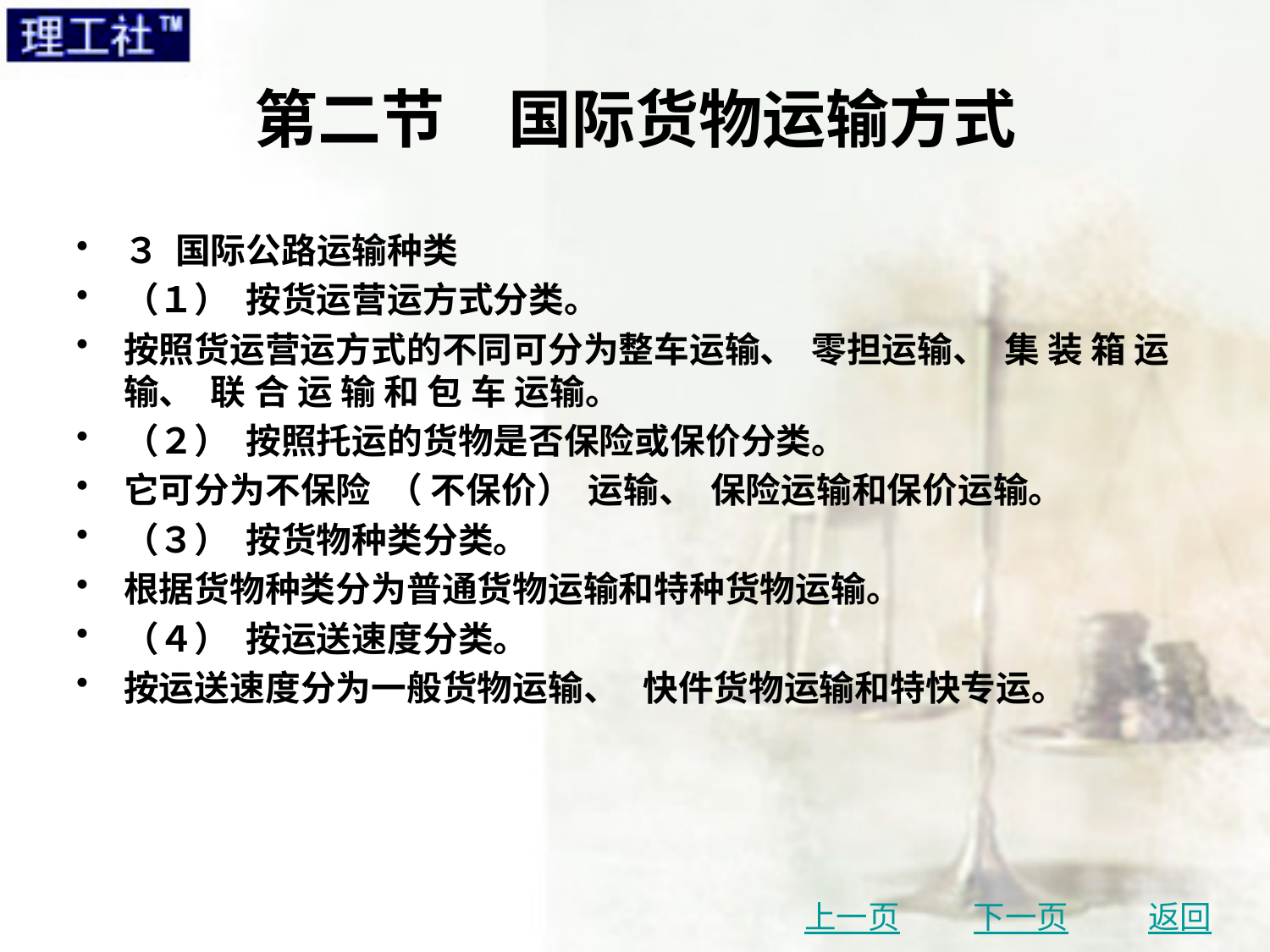

# 第二节　国际货物运输方式
３  国际公路运输种类
（１）  按货运营运方式分类。
按照货运营运方式的不同可分为整车运输、  零担运输、  集 装 箱 运 输、  联 合 运 输 和 包 车 运输。
（２）  按照托运的货物是否保险或保价分类。
它可分为不保险  （ 不保价）  运输、  保险运输和保价运输。
（３）  按货物种类分类。
根据货物种类分为普通货物运输和特种货物运输。
（４）  按运送速度分类。
按运送速度分为一般货物运输、   快件货物运输和特快专运。
上一页
下一页
返回